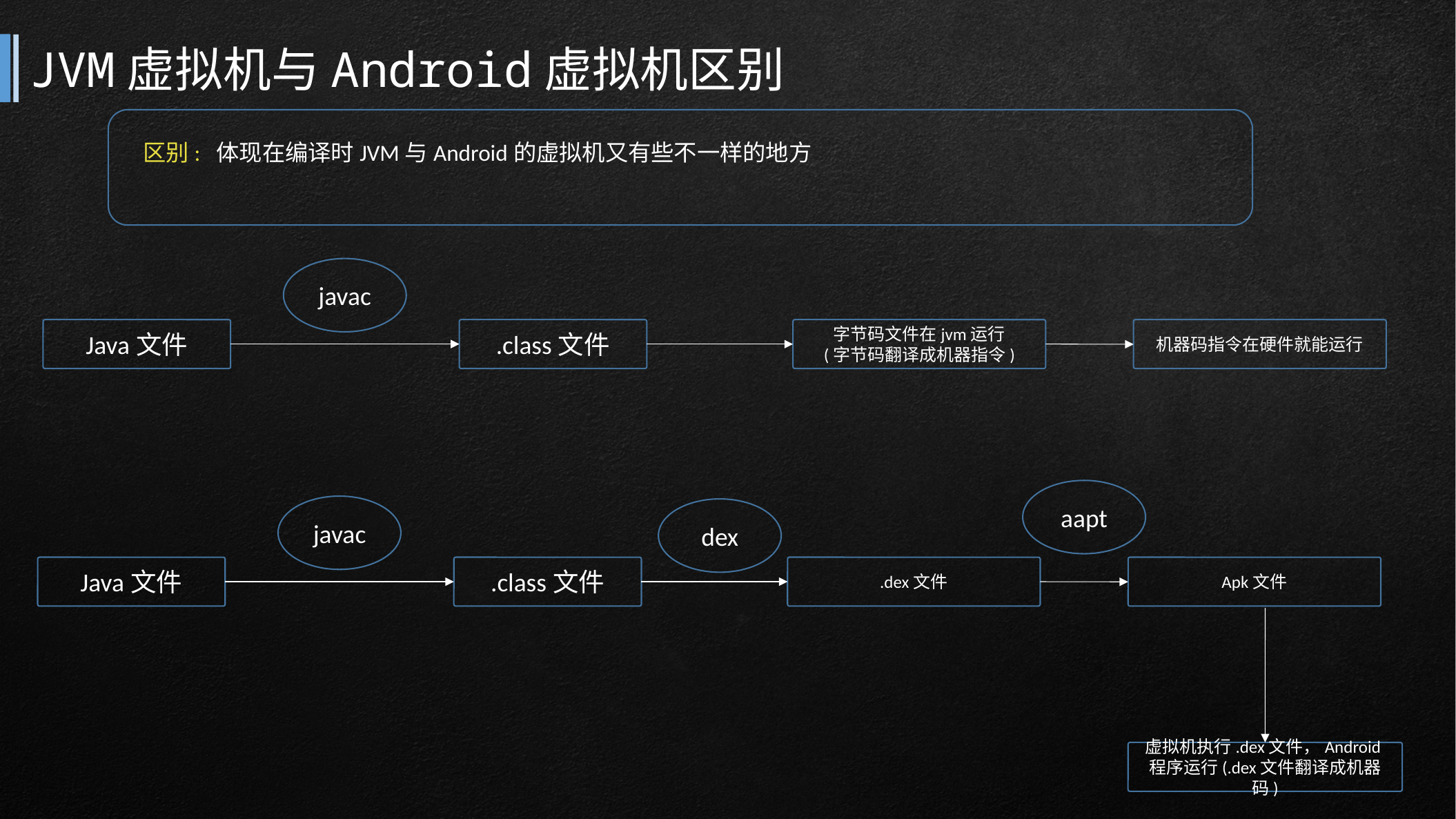

# JVM虚拟机与Android虚拟机区别

区别:  体现在编译时JVM与Android的虚拟机又有些不一样的地方
javac
Java文件
.class文件
字节码文件在jvm运行
(字节码翻译成机器指令)
机器码指令在硬件就能运行
aapt
javac
dex
Java文件
.class文件
.dex文件
Apk文件
虚拟机执行.dex文件，Android程序运行(.dex文件翻译成机器码)